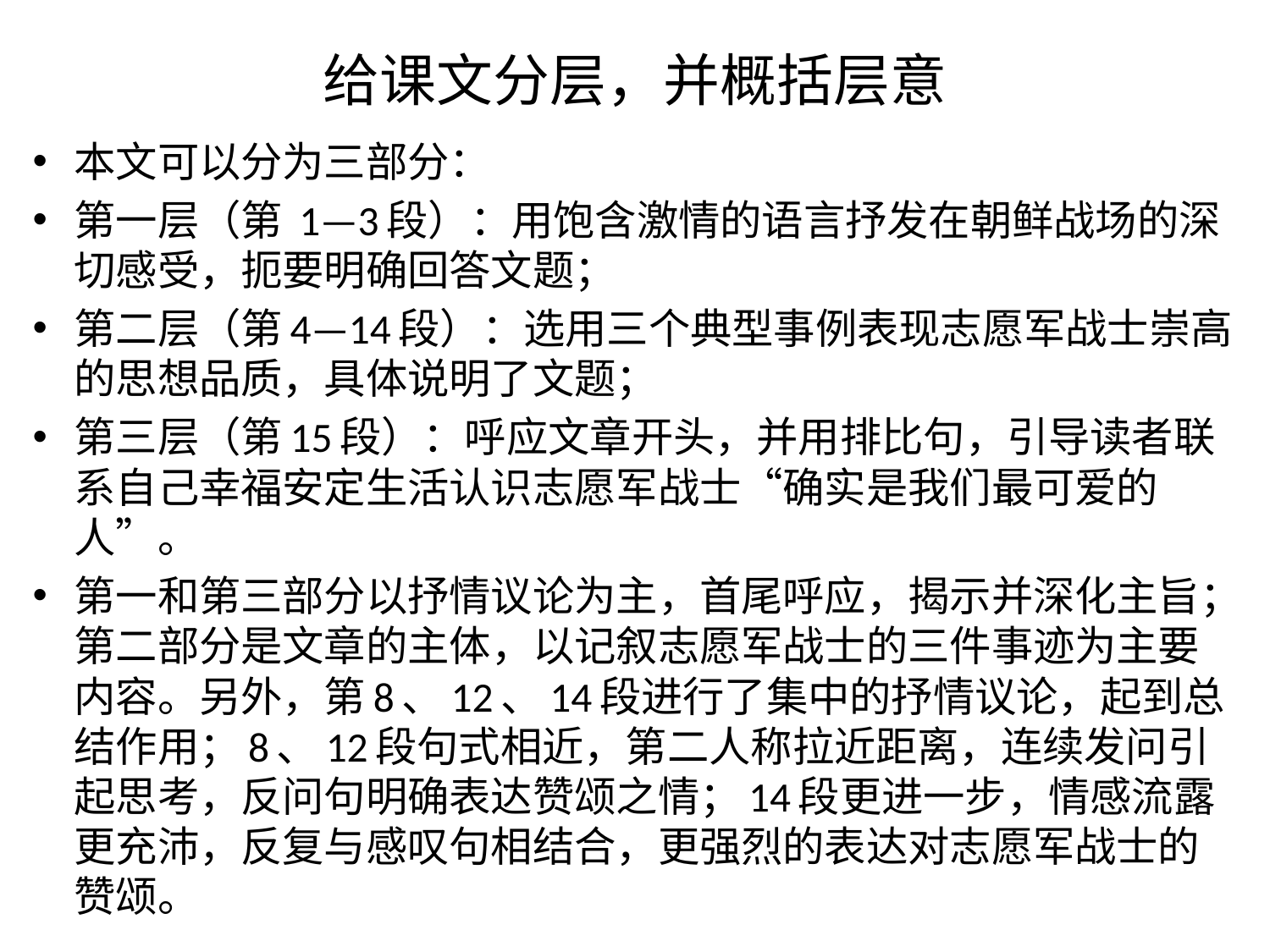

# 给课文分层，并概括层意
本文可以分为三部分：
第一层（第 1—3段）：用饱含激情的语言抒发在朝鲜战场的深切感受，扼要明确回答文题；
第二层（第4—14段）：选用三个典型事例表现志愿军战士崇高的思想品质，具体说明了文题；
第三层（第15段）：呼应文章开头，并用排比句，引导读者联系自己幸福安定生活认识志愿军战士“确实是我们最可爱的人”。
第一和第三部分以抒情议论为主，首尾呼应，揭示并深化主旨；第二部分是文章的主体，以记叙志愿军战士的三件事迹为主要内容。另外，第8、12、14段进行了集中的抒情议论，起到总结作用；8、12段句式相近，第二人称拉近距离，连续发问引起思考，反问句明确表达赞颂之情；14段更进一步，情感流露更充沛，反复与感叹句相结合，更强烈的表达对志愿军战士的赞颂。